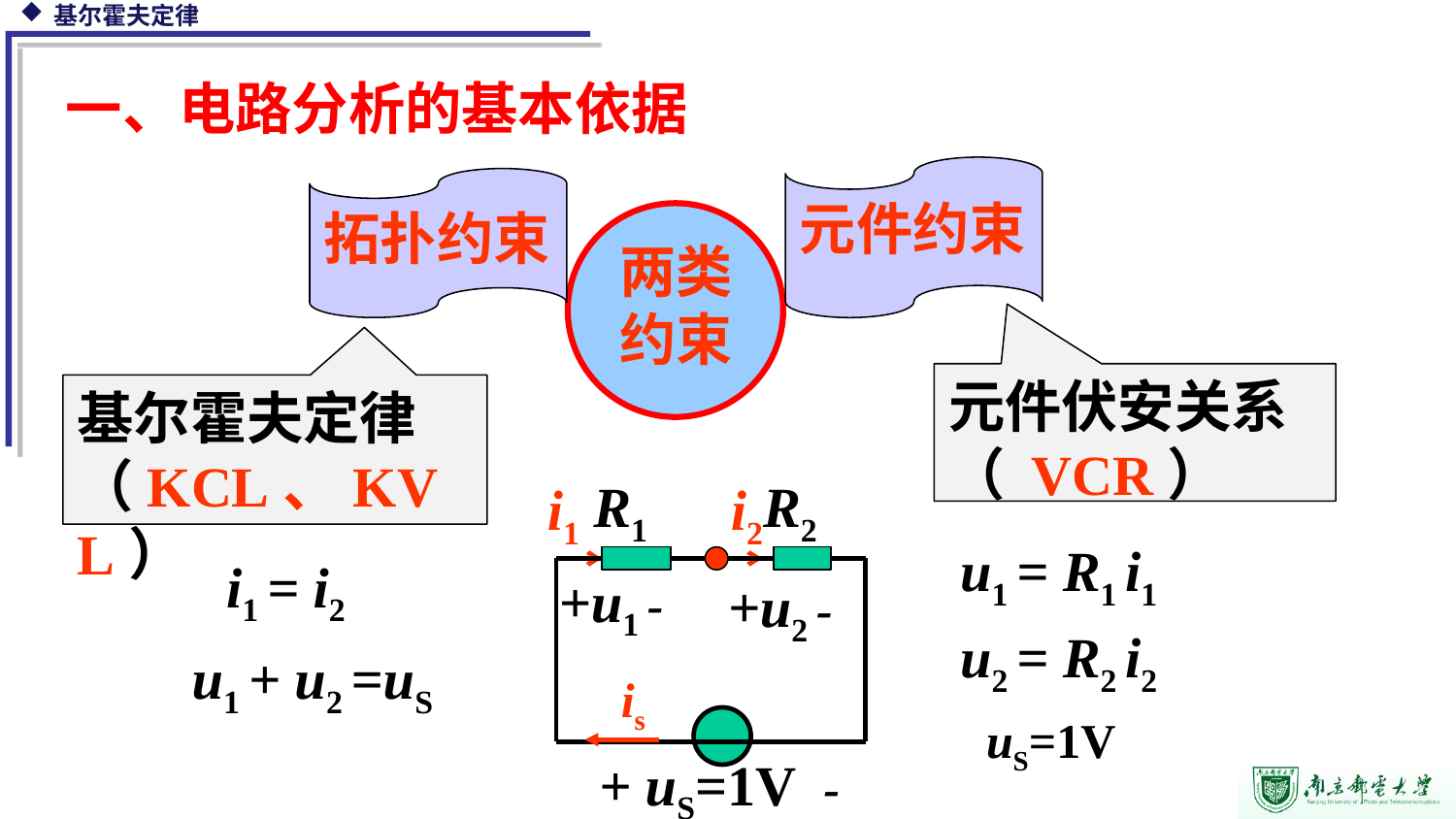

一、电路分析的基本依据

元件约束

拓扑约束

两类
约束

元件伏安关系（ VCR）

基尔霍夫定律（KCL、KVL）
R1              R2
i1
i2

+ uS=1V  -
u1 = R1 i1
i1 = i2
+u1 -
+u2 -
u2 = R2 i2
u1 + u2 =uS
is
uS=1V